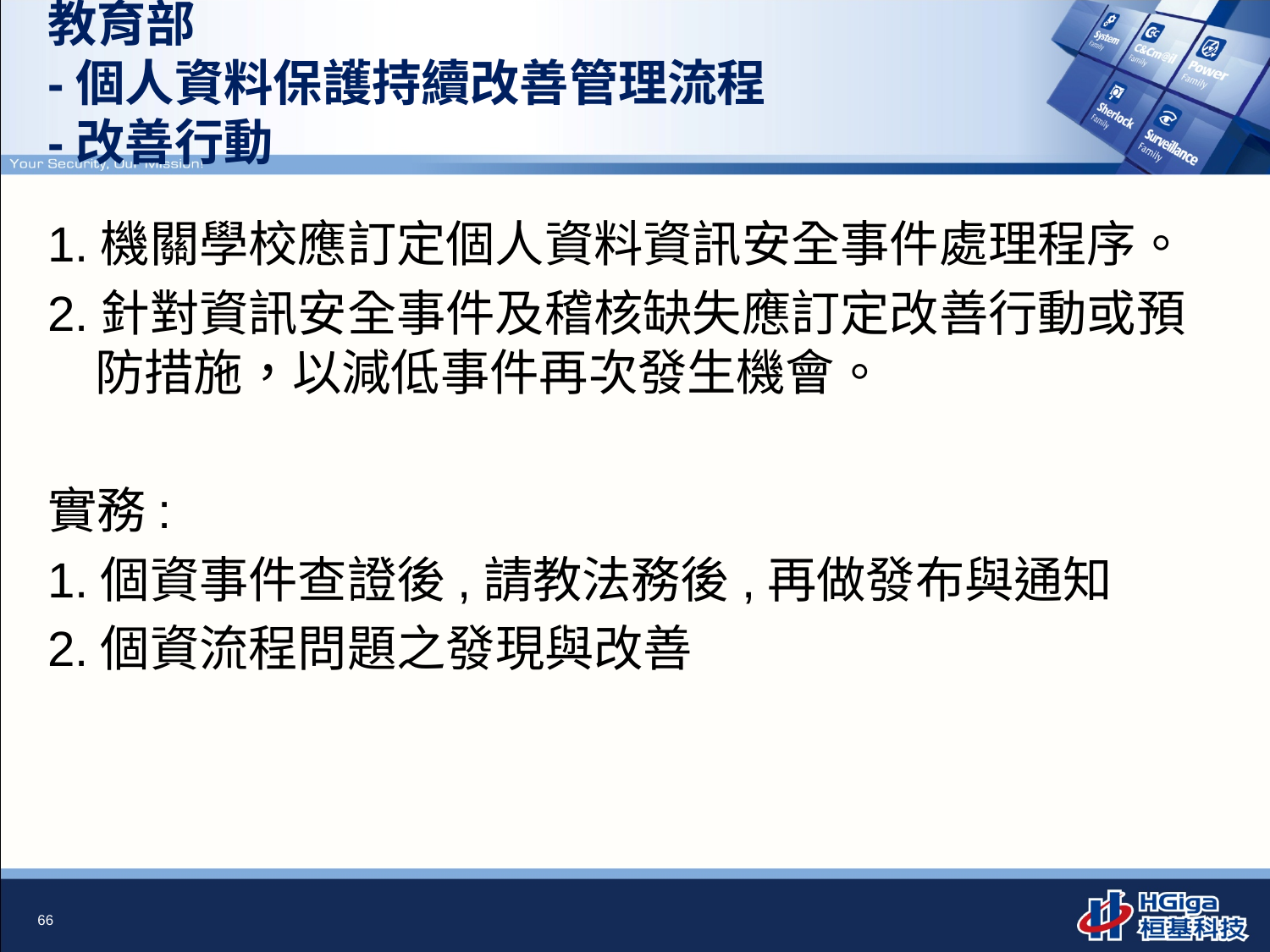

# 教育部 -個人資料保護持續改善管理流程 -改善行動
1.機關學校應訂定個人資料資訊安全事件處理程序。
2.針對資訊安全事件及稽核缺失應訂定改善行動或預防措施，以減低事件再次發生機會。

實務:
1.個資事件查證後,請教法務後,再做發布與通知
2.個資流程問題之發現與改善

66